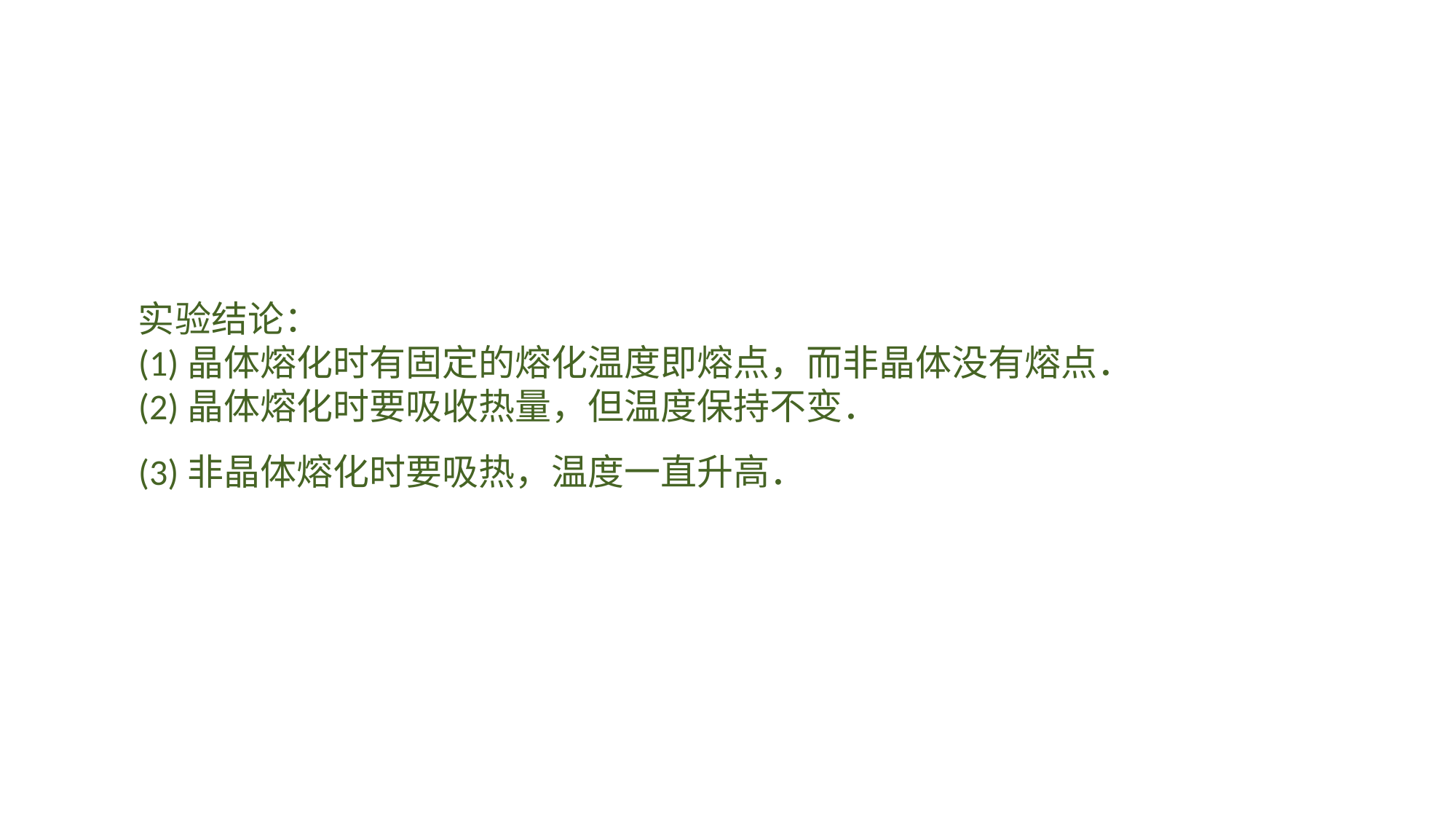

实验结论：(1)晶体熔化时有固定的熔化温度即熔点，而非晶体没有熔点．(2)晶体熔化时要吸收热量，但温度保持不变．(3)非晶体熔化时要吸热，温度一直升高．